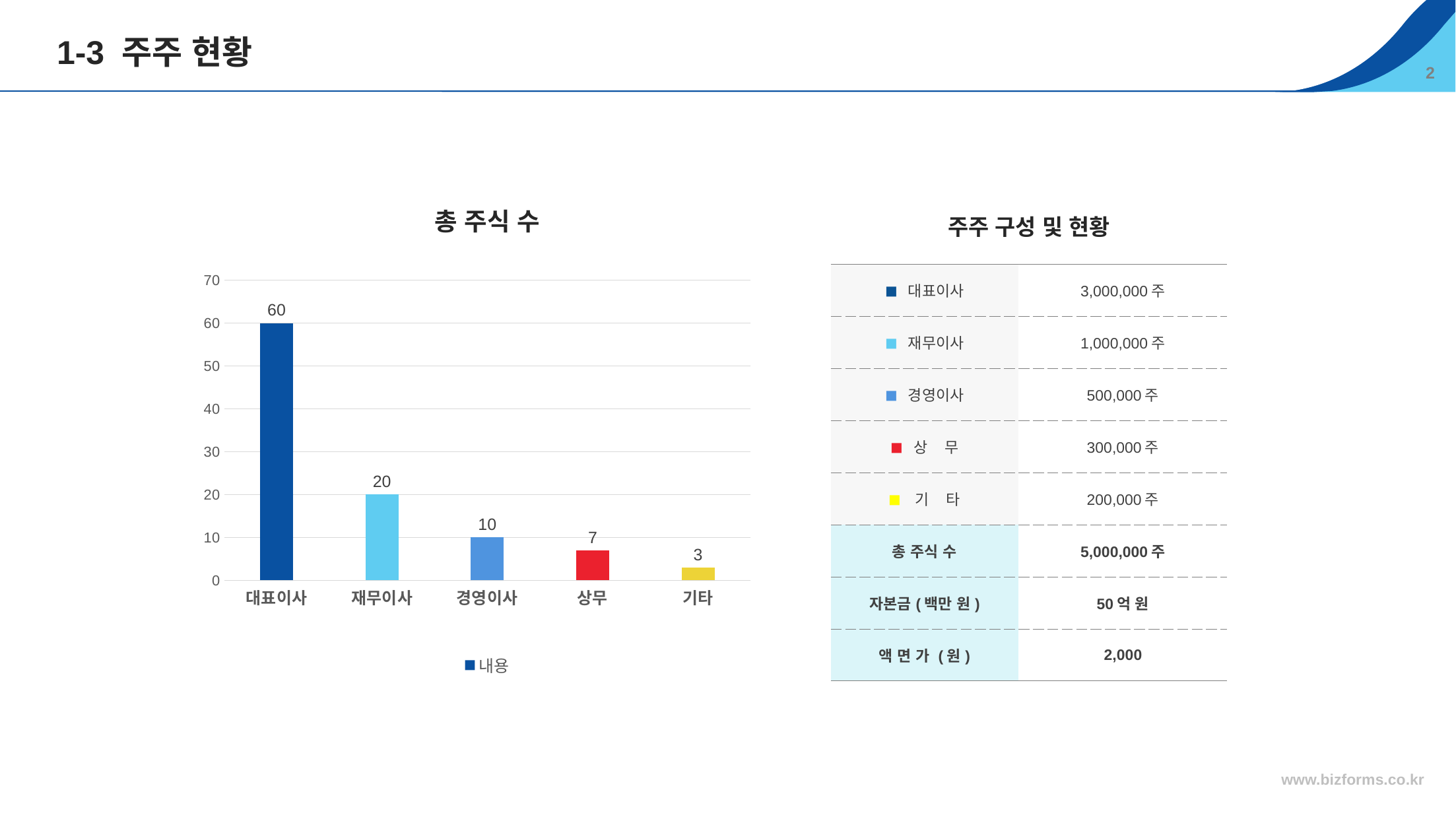

1-3 주주 현황
2
주주 구성 및 현황
총 주식 수

### Chart

| Category | 내용 |
|---|---|
| 대표이사 | 60.0 |
| 재무이사 | 20.0 |
| 경영이사 | 10.0 |
| 상무 | 7.0 |
| 기타 | 3.0 |
| ■ 대표이사 | 3,000,000주 |
| --- | --- |
| ■ 재무이사 | 1,000,000주 |
| ■ 경영이사 | 500,000주 |
| ■ 상 무 | 300,000주 |
| ■ 기 타 | 200,000주 |
| 총 주식 수 | 5,000,000주 |
| 자본금(백만 원) | 50억 원 |
| 액 면 가 (원) | 2,000 |
www.bizforms.co.kr